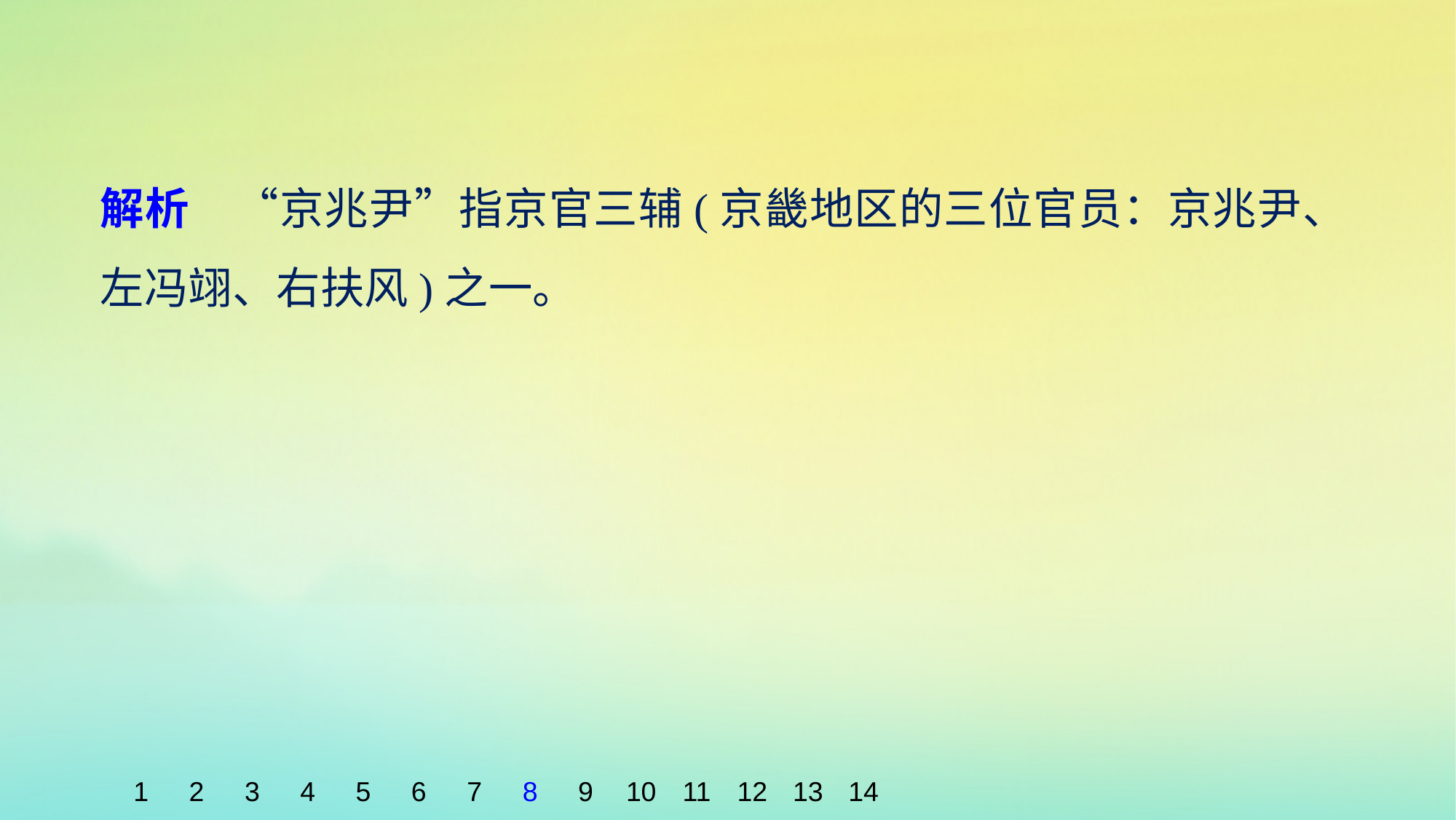

解析　“京兆尹”指京官三辅(京畿地区的三位官员：京兆尹、左冯翊、右扶风)之一。
1
2
3
4
5
6
7
8
9
10
11
12
13
14